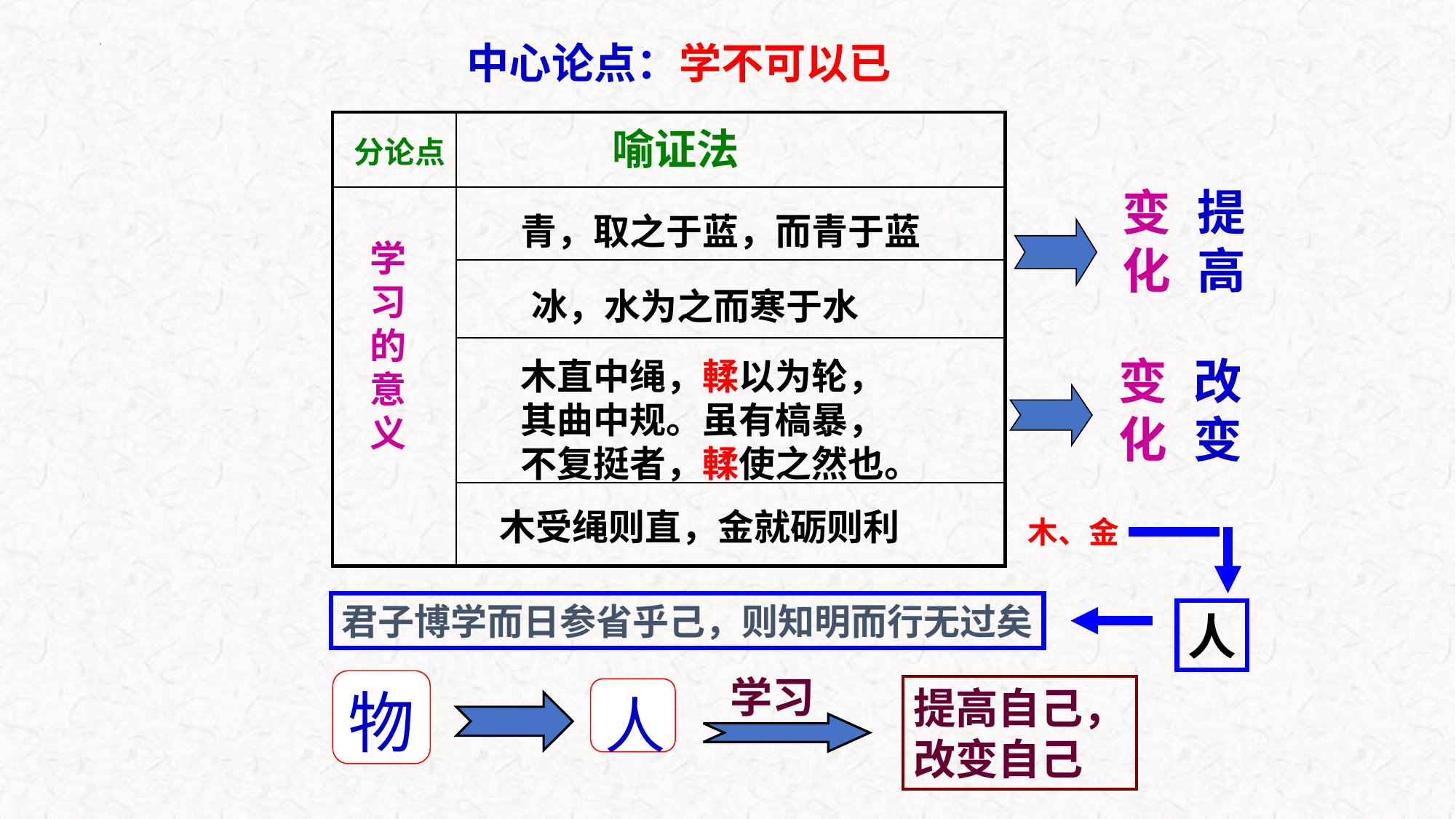

中心论点：学不可以已
|  |  |
| --- | --- |
|  |  |
|  |  |
|  |  |
|  |  |
喻证法
分论点
变
化
提
高
青，取之于蓝，而青于蓝

学习的意义

冰，水为之而寒于水
变
化
改变
木直中绳，輮以为轮，
其曲中规。虽有槁暴，
不复挺者，輮使之然也。

木受绳则直，金就砺则利
木、金
君子博学而日参省乎己，则知明而行无过矣
人
学习
物
提高自己，
改变自己
人